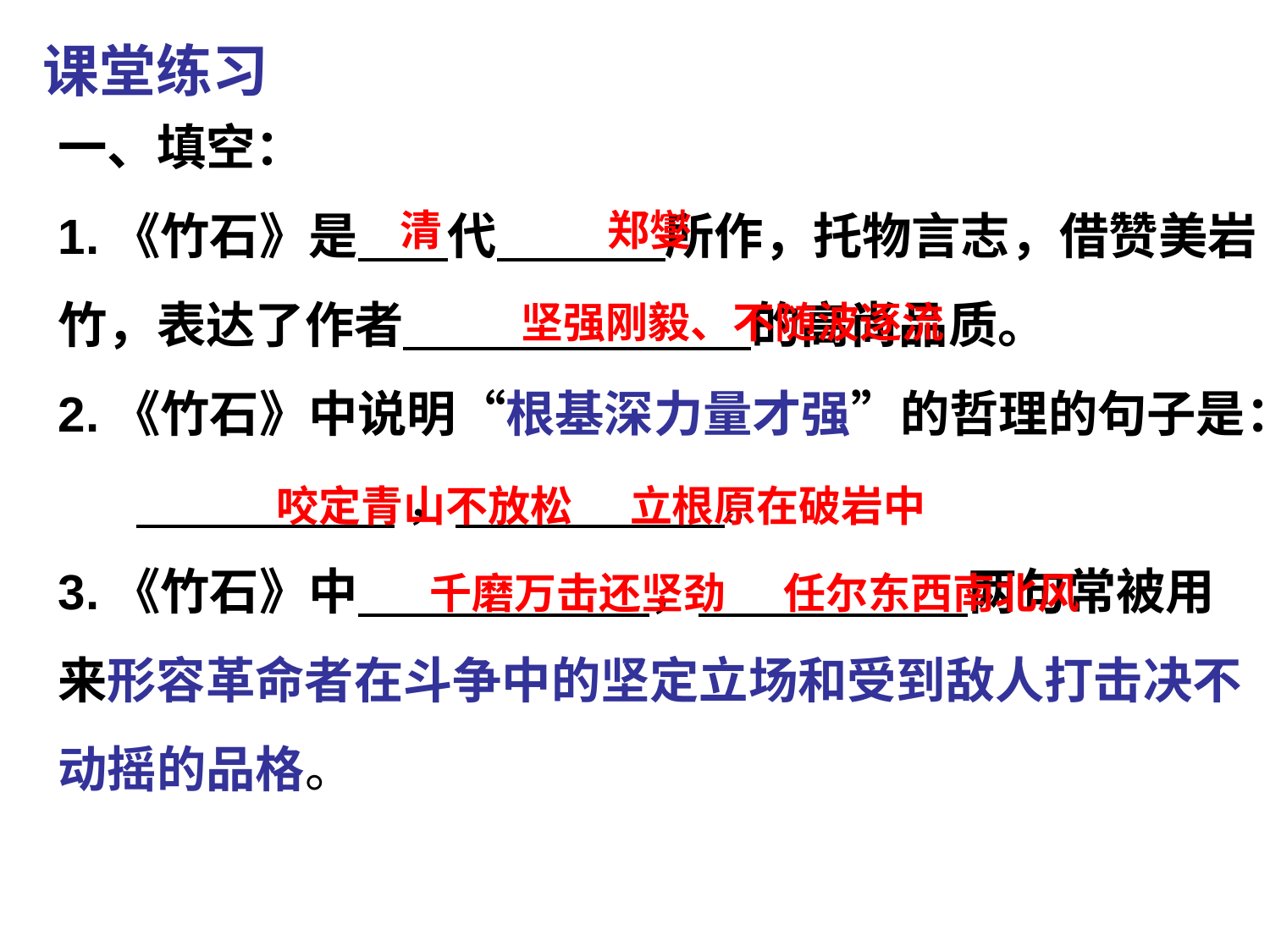

课堂练习
一、填空：
1.《竹石》是        代               所作，托物言志，借赞美岩竹，表达了作者                               的高尚品质。
2.《竹石》中说明“根基深力量才强”的哲理的句子是：
                              ，                        。
3.《竹石》中                          ，                        两句常被用来形容革命者在斗争中的坚定立场和受到敌人打击决不动摇的品格。

清
郑燮
坚强刚毅、不随波逐流
咬定青山不放松      立根原在破岩中
千磨万击还坚劲      任尔东西南北风
常